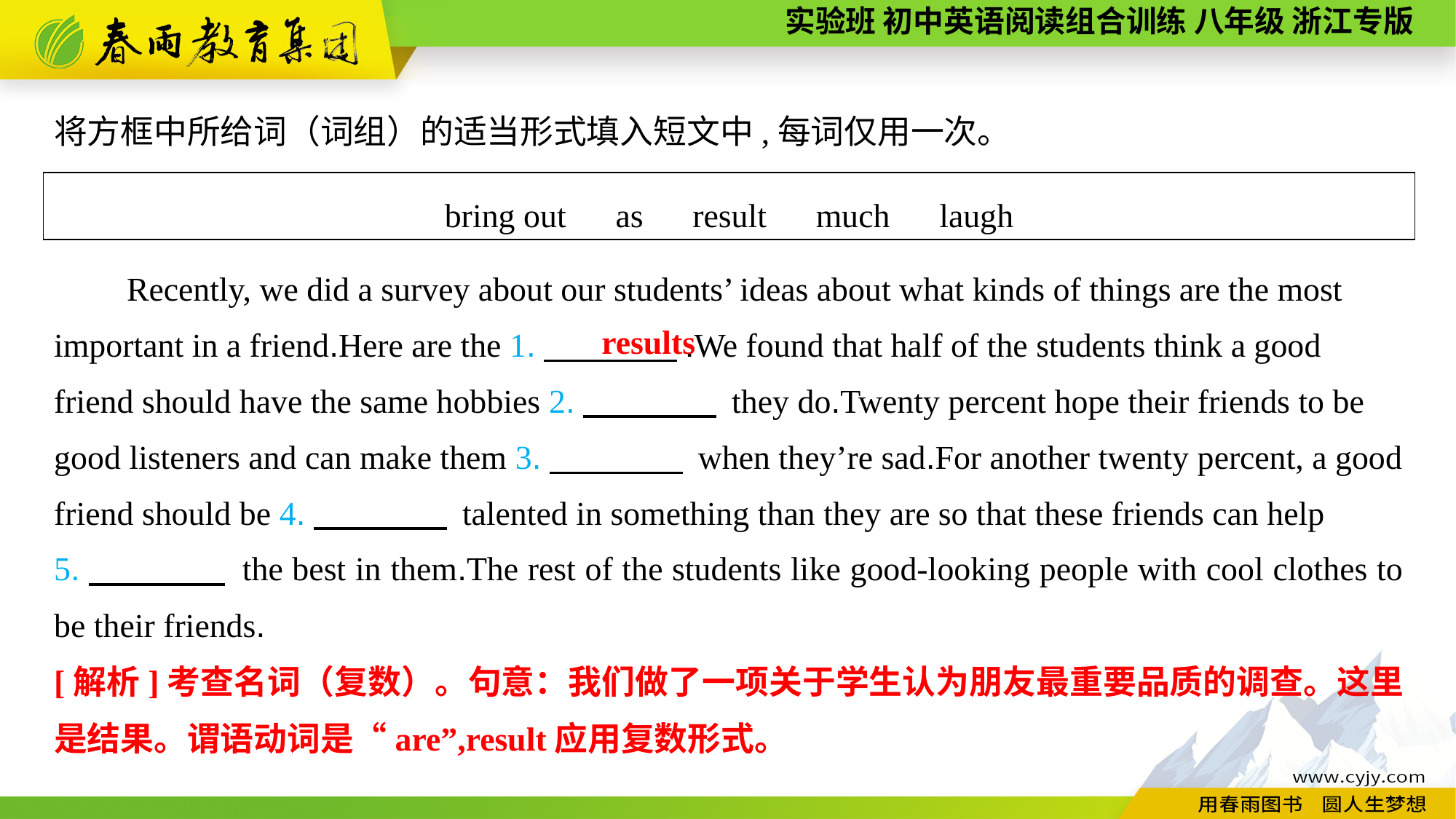

将方框中所给词（词组）的适当形式填入短文中,每词仅用一次。
bring out　as　result　much　laugh
Recently, we did a survey about our students’ ideas about what kinds of things are the most important in a friend.Here are the 1.　　　　.We found that half of the students think a good friend should have the same hobbies 2.　　　　 they do.Twenty percent hope their friends to be good listeners and can make them 3.　　　　 when they’re sad.For another twenty percent, a good friend should be 4.　　　　 talented in something than they are so that these friends can help
5.　　　　 the best in them.The rest of the students like good-looking people with cool clothes to be their friends.
results
[解析]考查名词（复数）。句意：我们做了一项关于学生认为朋友最重要品质的调查。这里是结果。谓语动词是“are”,result应用复数形式。